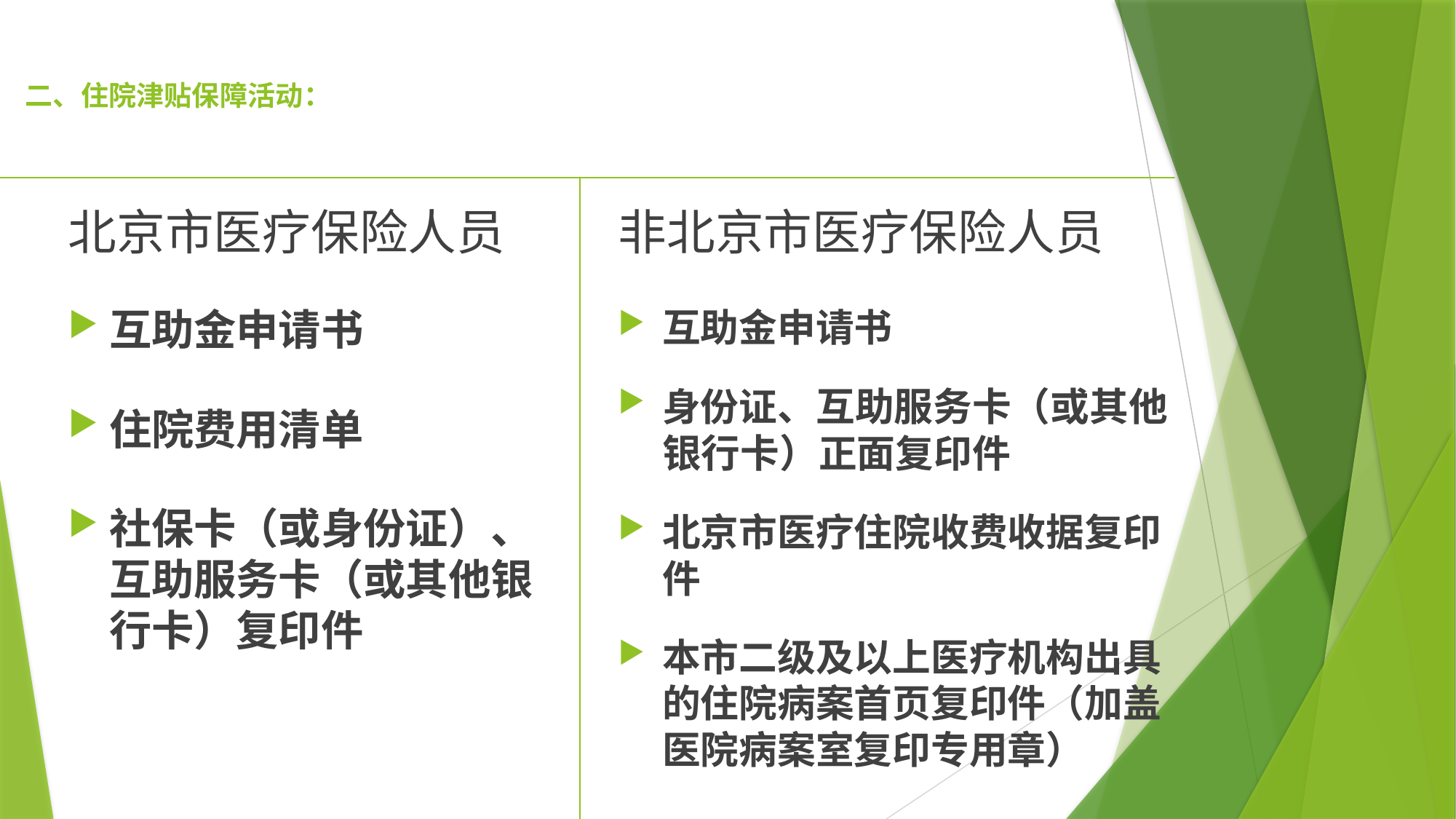

# 二、住院津贴保障活动：
北京市医疗保险人员
非北京市医疗保险人员
互助金申请书

住院费用清单

社保卡（或身份证）、互助服务卡（或其他银行卡）复印件

互助金申请书

身份证、互助服务卡（或其他银行卡）正面复印件

北京市医疗住院收费收据复印件

本市二级及以上医疗机构出具的住院病案首页复印件（加盖医院病案室复印专用章）